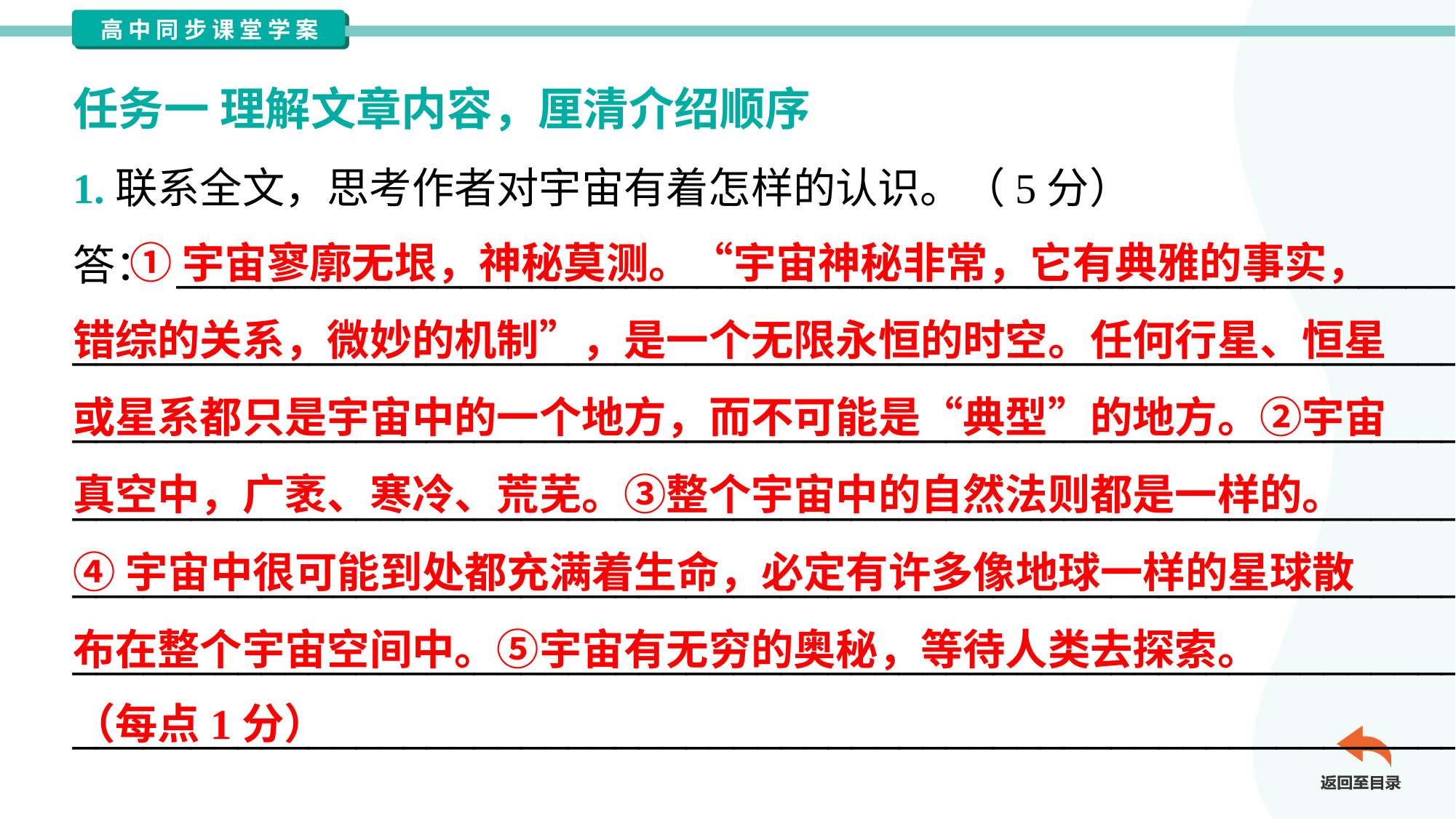

任务一 理解文章内容，厘清介绍顺序
1.联系全文，思考作者对宇宙有着怎样的认识。（5分）
答： ________________________________________________________
_____________________________________________________________
_____________________________________________________________
_____________________________________________________________
_____________________________________________________________
_____________________________________________________________
_____________________________________________________________
      ①宇宙寥廓无垠，神秘莫测。“宇宙神秘非常，它有典雅的事实，
错综的关系，微妙的机制”，是一个无限永恒的时空。任何行星、恒星
或星系都只是宇宙中的一个地方，而不可能是“典型”的地方。②宇宙
真空中，广袤、寒冷、荒芜。③整个宇宙中的自然法则都是一样的。
④宇宙中很可能到处都充满着生命，必定有许多像地球一样的星球散
布在整个宇宙空间中。⑤宇宙有无穷的奥秘，等待人类去探索。
（每点1分）